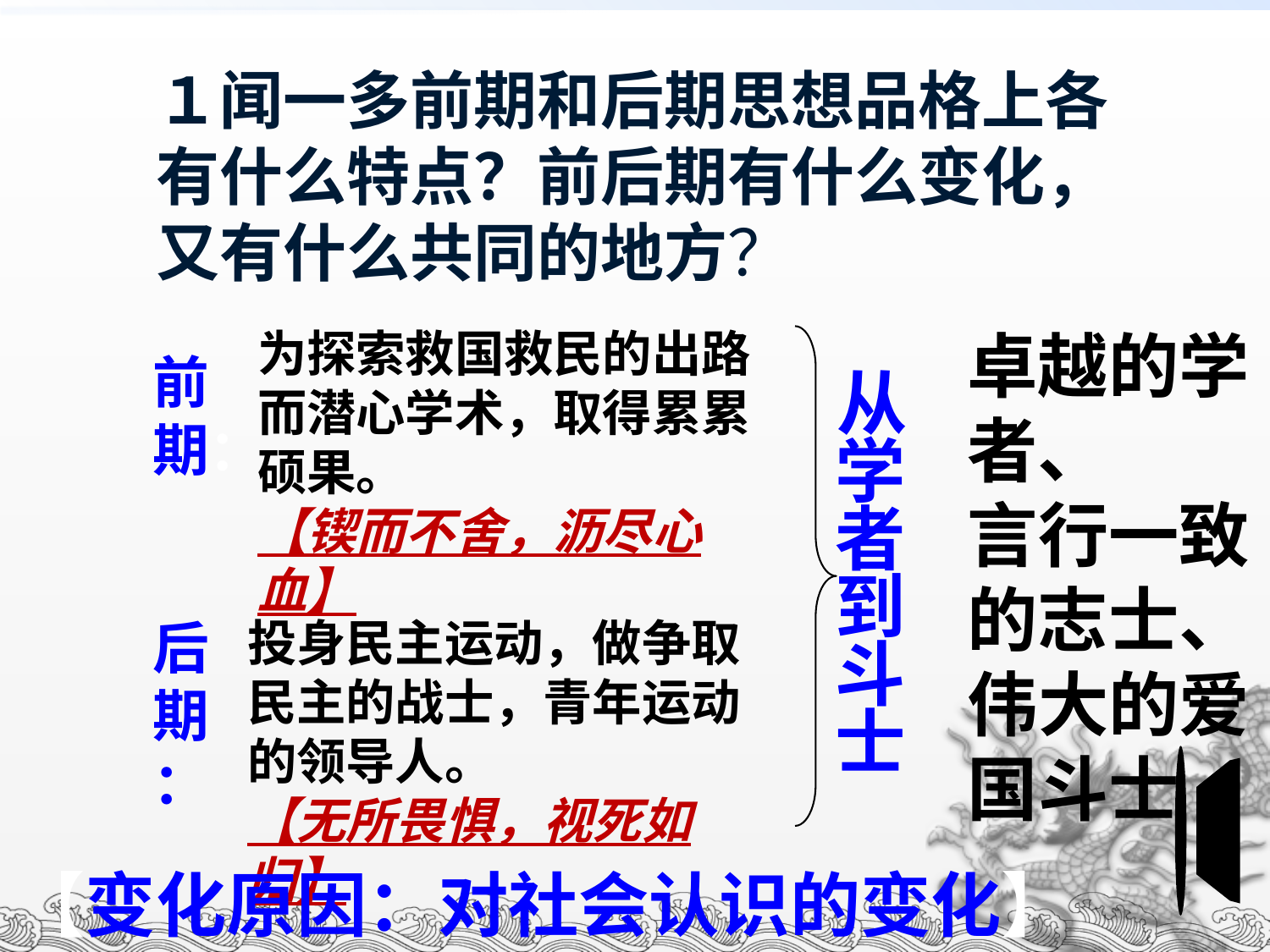

# １闻一多前期和后期思想品格上各有什么特点？前后期有什么变化，又有什么共同的地方？

　从学者到斗士
卓越的学者、
言行一致的志士、伟大的爱国斗士
为探索救国救民的出路而潜心学术，取得累累硕果。
【锲而不舍，沥尽心血】

前期：
后期：
投身民主运动，做争取民主的战士，青年运动的领导人。
【无所畏惧，视死如归】
！
【变化原因：对社会认识的变化】